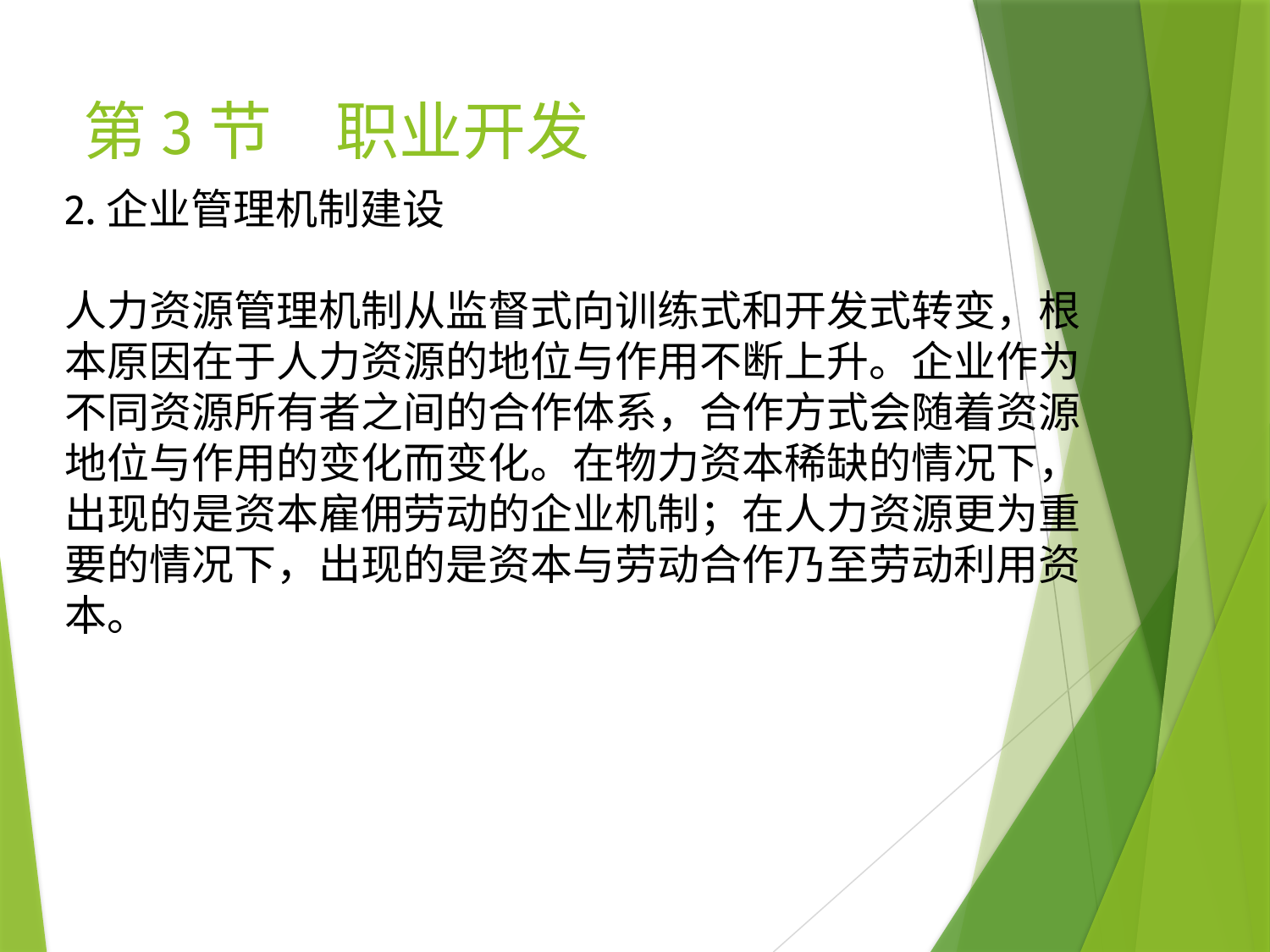

# 第3节　职业开发
2.企业管理机制建设

人力资源管理机制从监督式向训练式和开发式转变，根本原因在于人力资源的地位与作用不断上升。企业作为不同资源所有者之间的合作体系，合作方式会随着资源地位与作用的变化而变化。在物力资本稀缺的情况下，出现的是资本雇佣劳动的企业机制；在人力资源更为重要的情况下，出现的是资本与劳动合作乃至劳动利用资本。